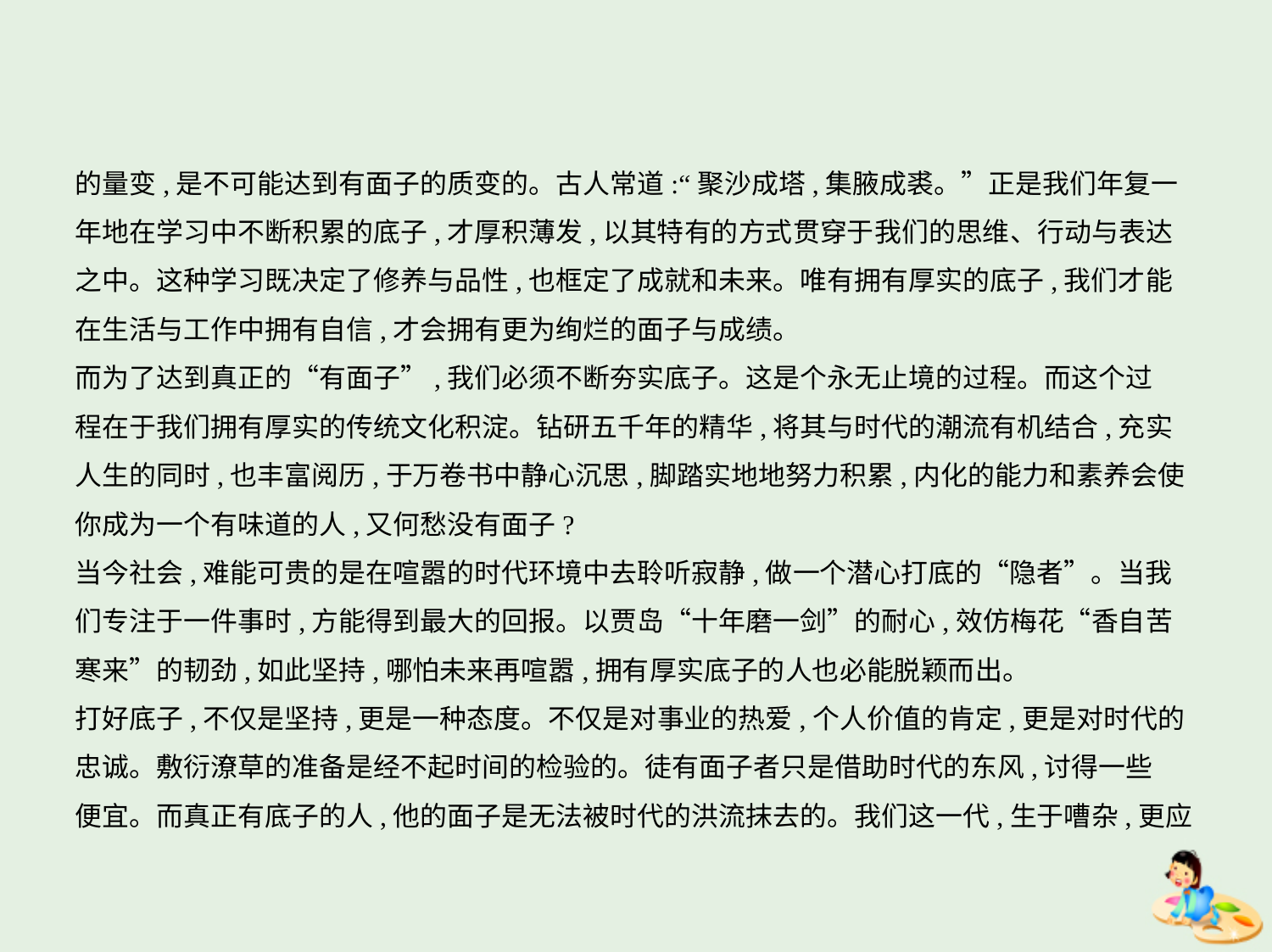

的量变,是不可能达到有面子的质变的。古人常道:“聚沙成塔,集腋成裘。”正是我们年复一
年地在学习中不断积累的底子,才厚积薄发,以其特有的方式贯穿于我们的思维、行动与表达
之中。这种学习既决定了修养与品性,也框定了成就和未来。唯有拥有厚实的底子,我们才能
在生活与工作中拥有自信,才会拥有更为绚烂的面子与成绩。
而为了达到真正的“有面子”,我们必须不断夯实底子。这是个永无止境的过程。而这个过
程在于我们拥有厚实的传统文化积淀。钻研五千年的精华,将其与时代的潮流有机结合,充实
人生的同时,也丰富阅历,于万卷书中静心沉思,脚踏实地地努力积累,内化的能力和素养会使
你成为一个有味道的人,又何愁没有面子?
当今社会,难能可贵的是在喧嚣的时代环境中去聆听寂静,做一个潜心打底的“隐者”。当我
们专注于一件事时,方能得到最大的回报。以贾岛“十年磨一剑”的耐心,效仿梅花“香自苦
寒来”的韧劲,如此坚持,哪怕未来再喧嚣,拥有厚实底子的人也必能脱颖而出。
打好底子,不仅是坚持,更是一种态度。不仅是对事业的热爱,个人价值的肯定,更是对时代的
忠诚。敷衍潦草的准备是经不起时间的检验的。徒有面子者只是借助时代的东风,讨得一些
便宜。而真正有底子的人,他的面子是无法被时代的洪流抹去的。我们这一代,生于嘈杂,更应